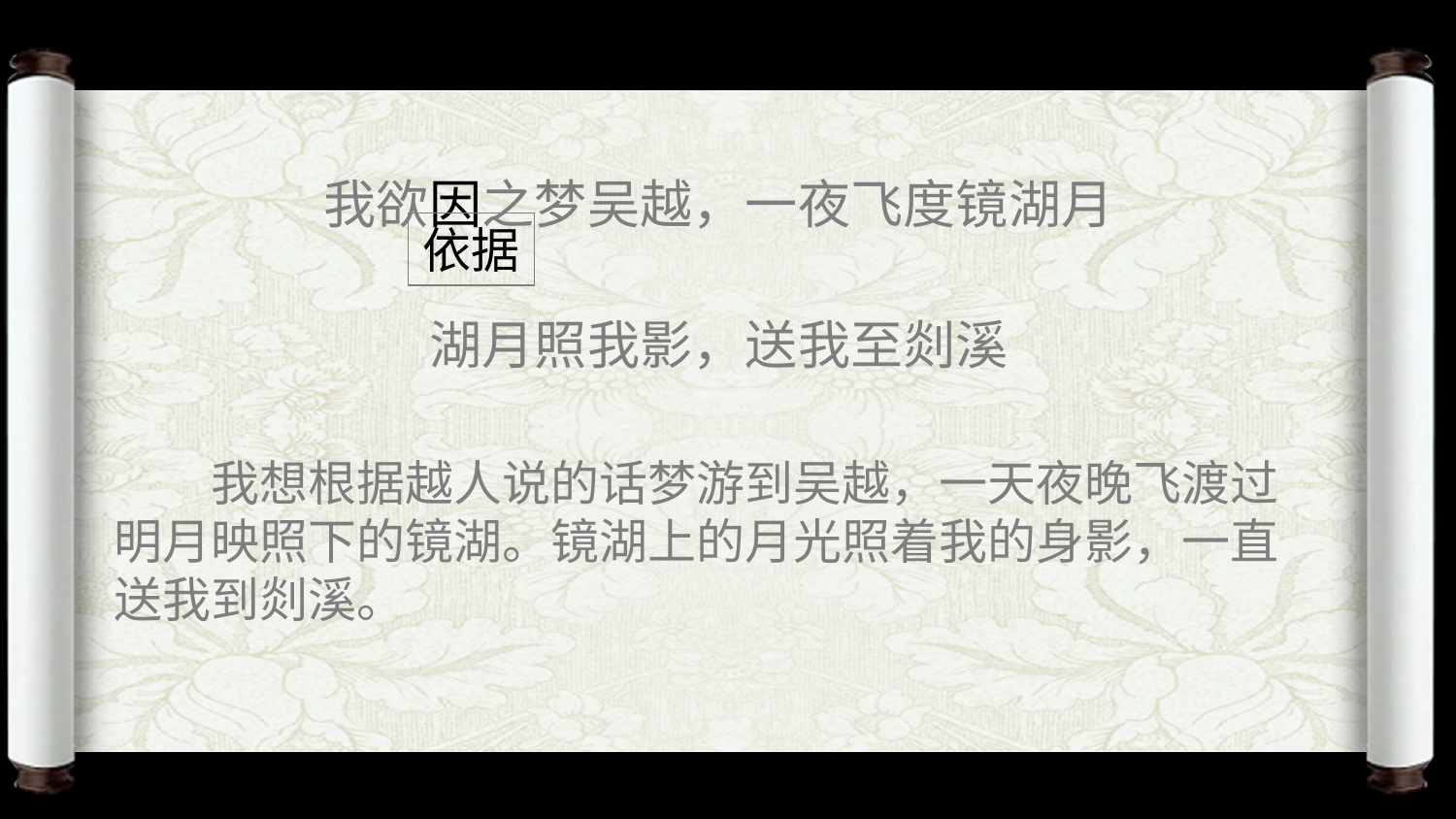

我欲因之梦吴越，一夜飞度镜湖月
湖月照我影，送我至剡溪
依据
我想根据越人说的话梦游到吴越，一天夜晚飞渡过明月映照下的镜湖。镜湖上的月光照着我的身影，一直送我到剡溪。